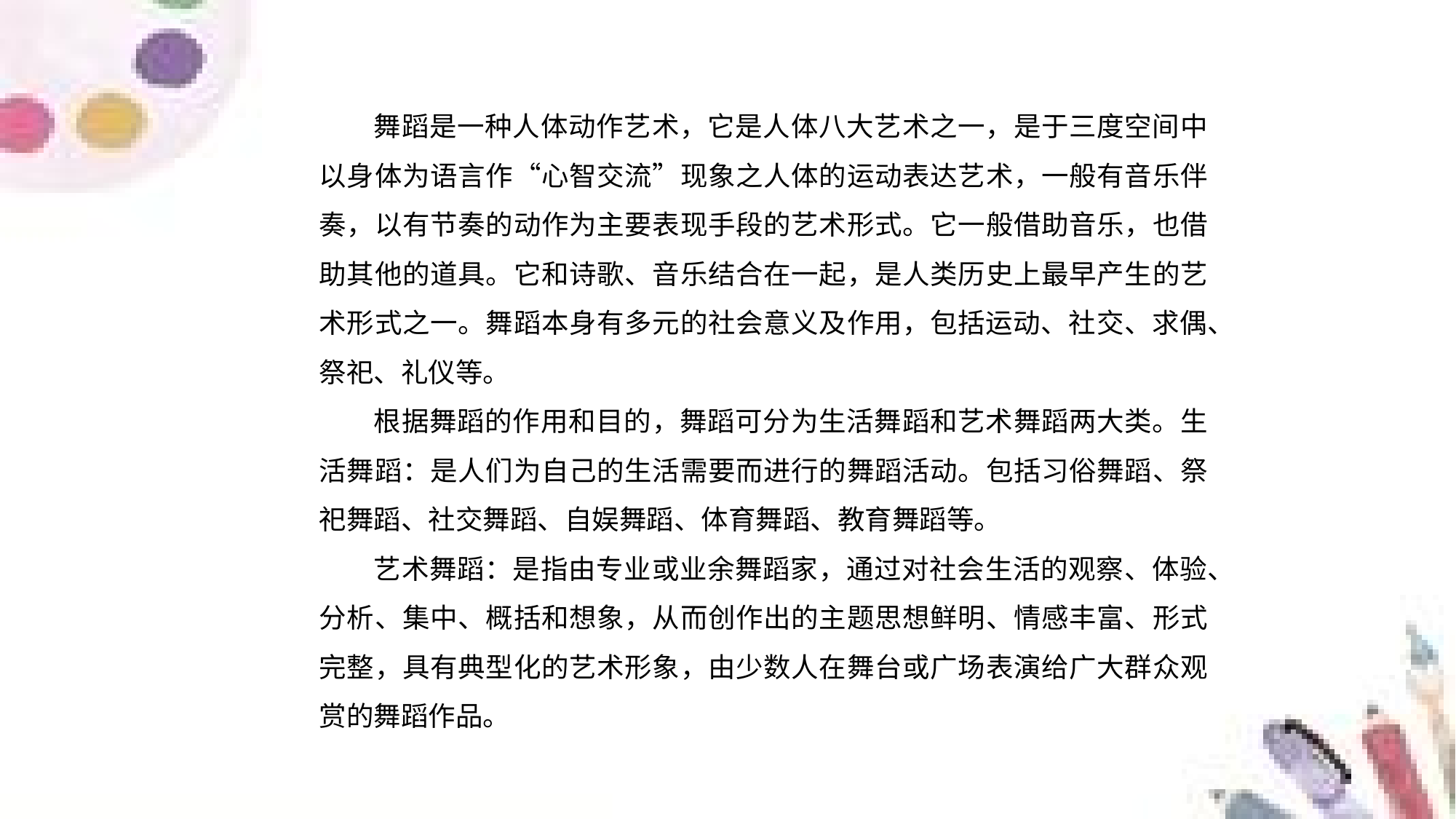

舞蹈是一种人体动作艺术，它是人体八大艺术之一，是于三度空间中以身体为语言作“心智交流”现象之人体的运动表达艺术，一般有音乐伴奏，以有节奏的动作为主要表现手段的艺术形式。它一般借助音乐，也借助其他的道具。它和诗歌、音乐结合在一起，是人类历史上最早产生的艺术形式之一。舞蹈本身有多元的社会意义及作用，包括运动、社交、求偶、祭祀、礼仪等。
根据舞蹈的作用和目的，舞蹈可分为生活舞蹈和艺术舞蹈两大类。生活舞蹈：是人们为自己的生活需要而进行的舞蹈活动。包括习俗舞蹈、祭祀舞蹈、社交舞蹈、自娱舞蹈、体育舞蹈、教育舞蹈等。
艺术舞蹈：是指由专业或业余舞蹈家，通过对社会生活的观察、体验、分析、集中、概括和想象，从而创作出的主题思想鲜明、情感丰富、形式完整，具有典型化的艺术形象，由少数人在舞台或广场表演给广大群众观赏的舞蹈作品。
6